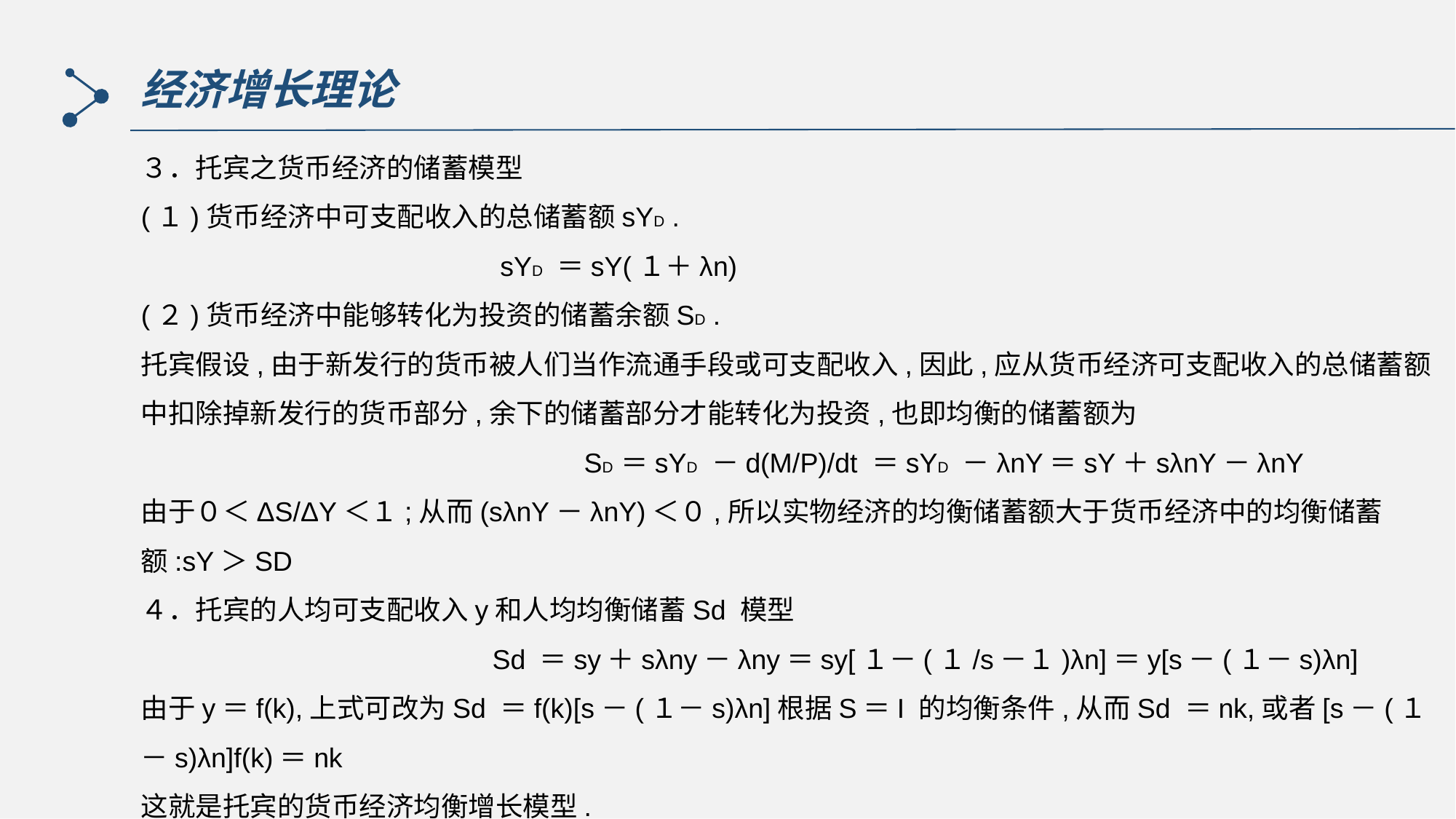

经济增长理论
３．托宾之货币经济的储蓄模型
(１)货币经济中可支配收入的总储蓄额sYD .
                                               sYD ＝sY(１＋λn)
(２)货币经济中能够转化为投资的储蓄余额SD .
托宾假设,由于新发行的货币被人们当作流通手段或可支配收入,因此,应从货币经济可支配收入的总储蓄额中扣除掉新发行的货币部分,余下的储蓄部分才能转化为投资,也即均衡的储蓄额为
                                                          SD ＝sYD －d(M/P)/dt ＝sYD －λnY＝sY＋sλnY－λnY
由于０＜ΔS/ΔY＜１;从而(sλnY－λnY)＜０,所以实物经济的均衡储蓄额大于货币经济中的均衡储蓄额:sY＞SD
４．托宾的人均可支配收入y和人均均衡储蓄Sd 模型
                                              Sd ＝sy＋sλny－λny＝sy[１－(１/s－１)λn]＝y[s－(１－s)λn]
由于y＝f(k),上式可改为Sd ＝f(k)[s－(１－s)λn]根据S＝I 的均衡条件,从而Sd ＝nk,或者[s－(１－s)λn]f(k)＝nk
这就是托宾的货币经济均衡增长模型.